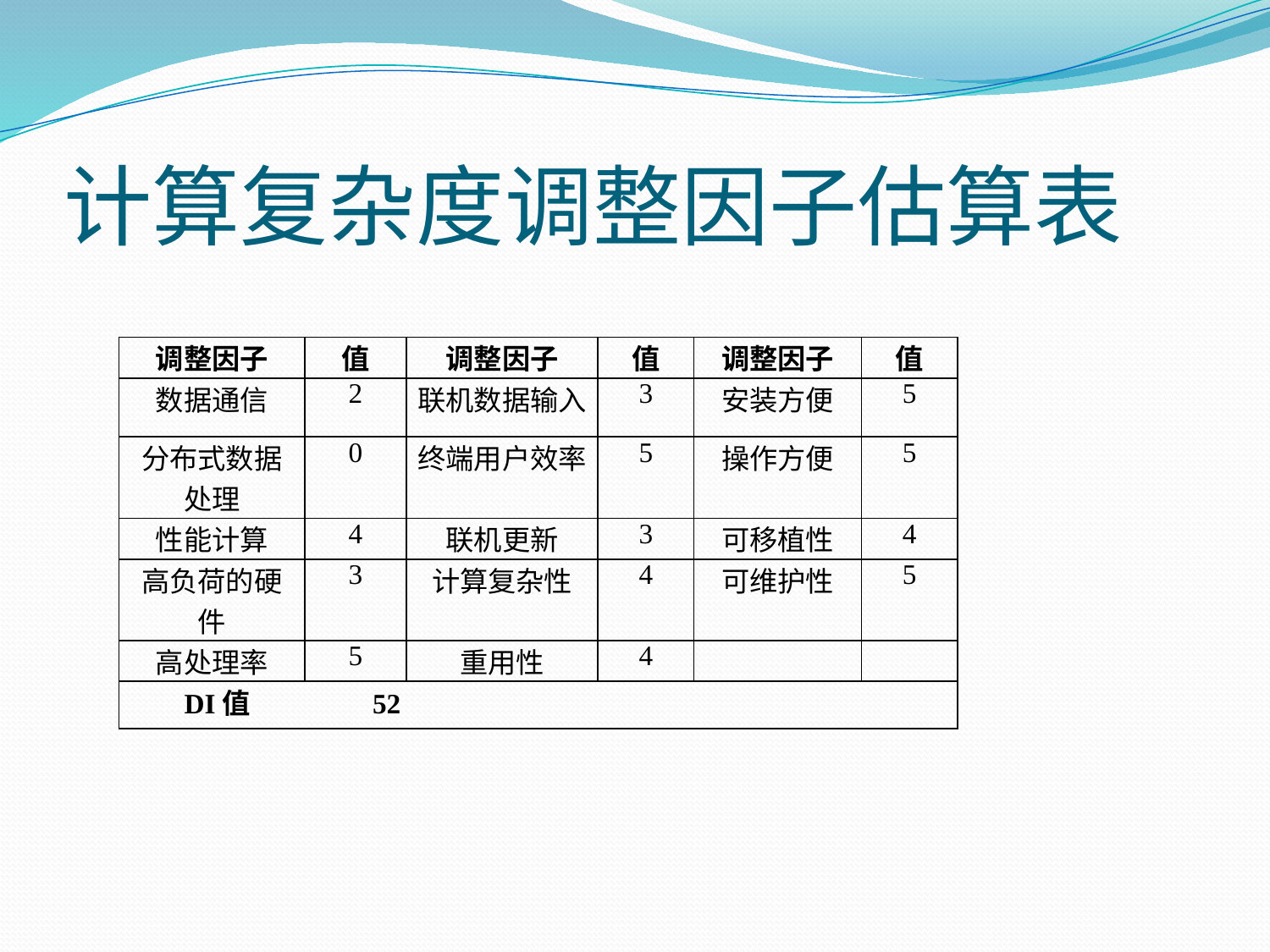

# 计算复杂度调整因子估算表
| 调整因子 | 值 | 调整因子 | 值 | 调整因子 | 值 |
| --- | --- | --- | --- | --- | --- |
| 数据通信 | 2 | 联机数据输入 | 3 | 安装方便 | 5 |
| 分布式数据处理 | 0 | 终端用户效率 | 5 | 操作方便 | 5 |
| 性能计算 | 4 | 联机更新 | 3 | 可移植性 | 4 |
| 高负荷的硬件 | 3 | 计算复杂性 | 4 | 可维护性 | 5 |
| 高处理率 | 5 | 重用性 | 4 |  |  |
| DI值 52 |  |  |  |  |  |